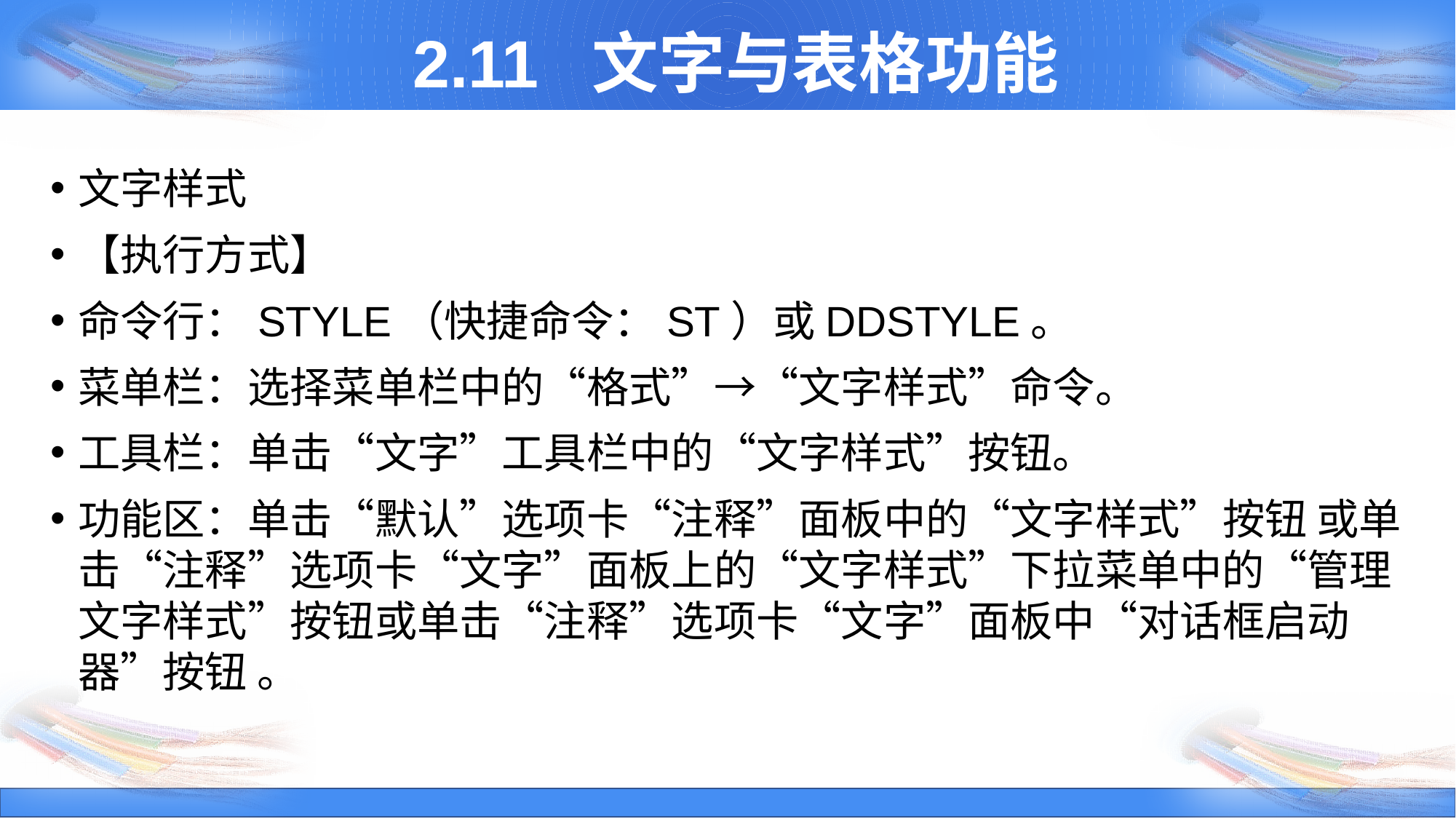

# 2.11  文字与表格功能
文字样式
【执行方式】
命令行：STYLE（快捷命令：ST）或DDSTYLE。
菜单栏：选择菜单栏中的“格式”→“文字样式”命令。
工具栏：单击“文字”工具栏中的“文字样式”按钮。
功能区：单击“默认”选项卡“注释”面板中的“文字样式”按钮 或单击“注释”选项卡“文字”面板上的“文字样式”下拉菜单中的“管理文字样式”按钮或单击“注释”选项卡“文字”面板中“对话框启动器”按钮 。